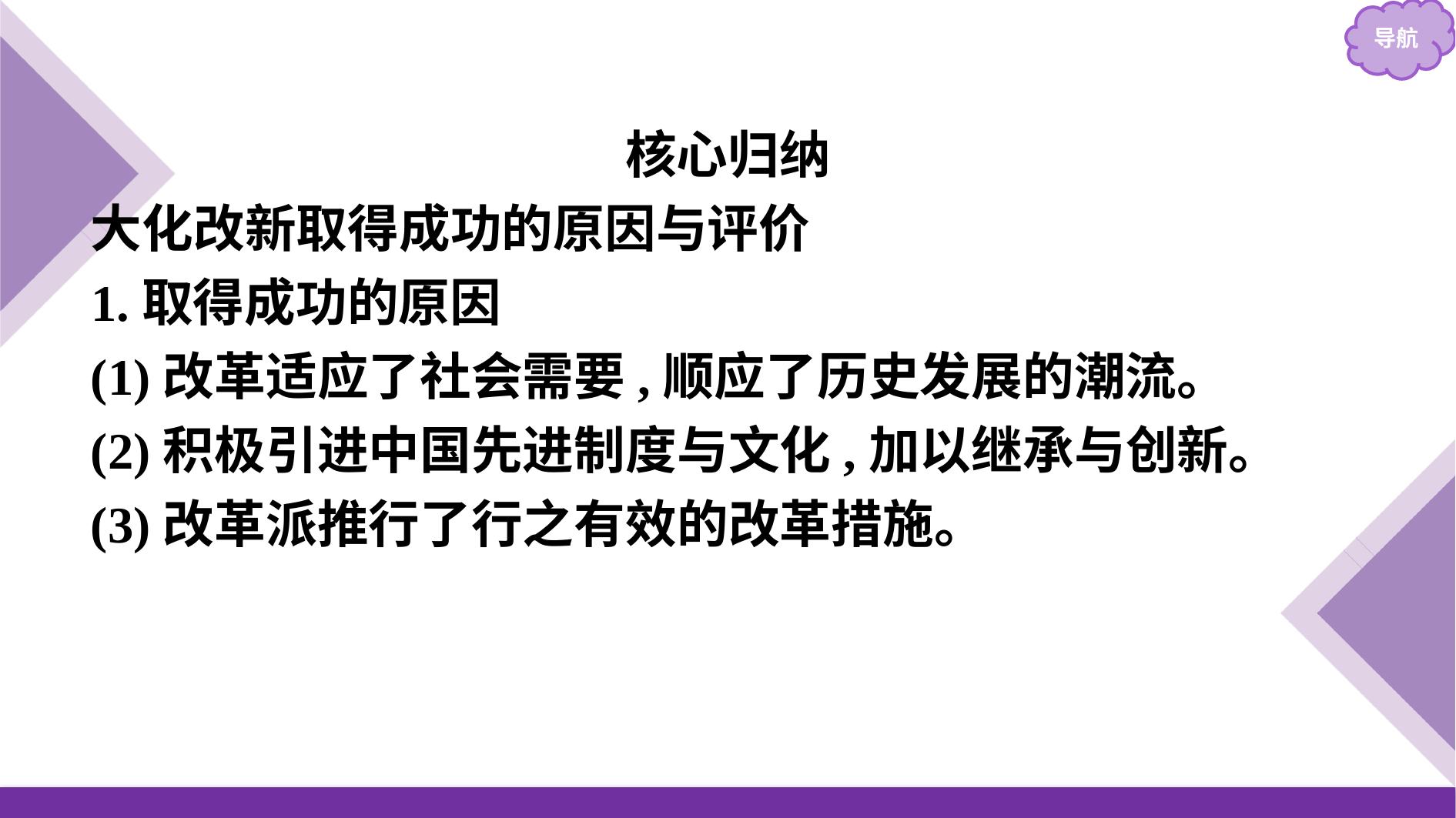

核心归纳
大化改新取得成功的原因与评价
1.取得成功的原因
(1)改革适应了社会需要,顺应了历史发展的潮流。
(2)积极引进中国先进制度与文化,加以继承与创新。
(3)改革派推行了行之有效的改革措施。